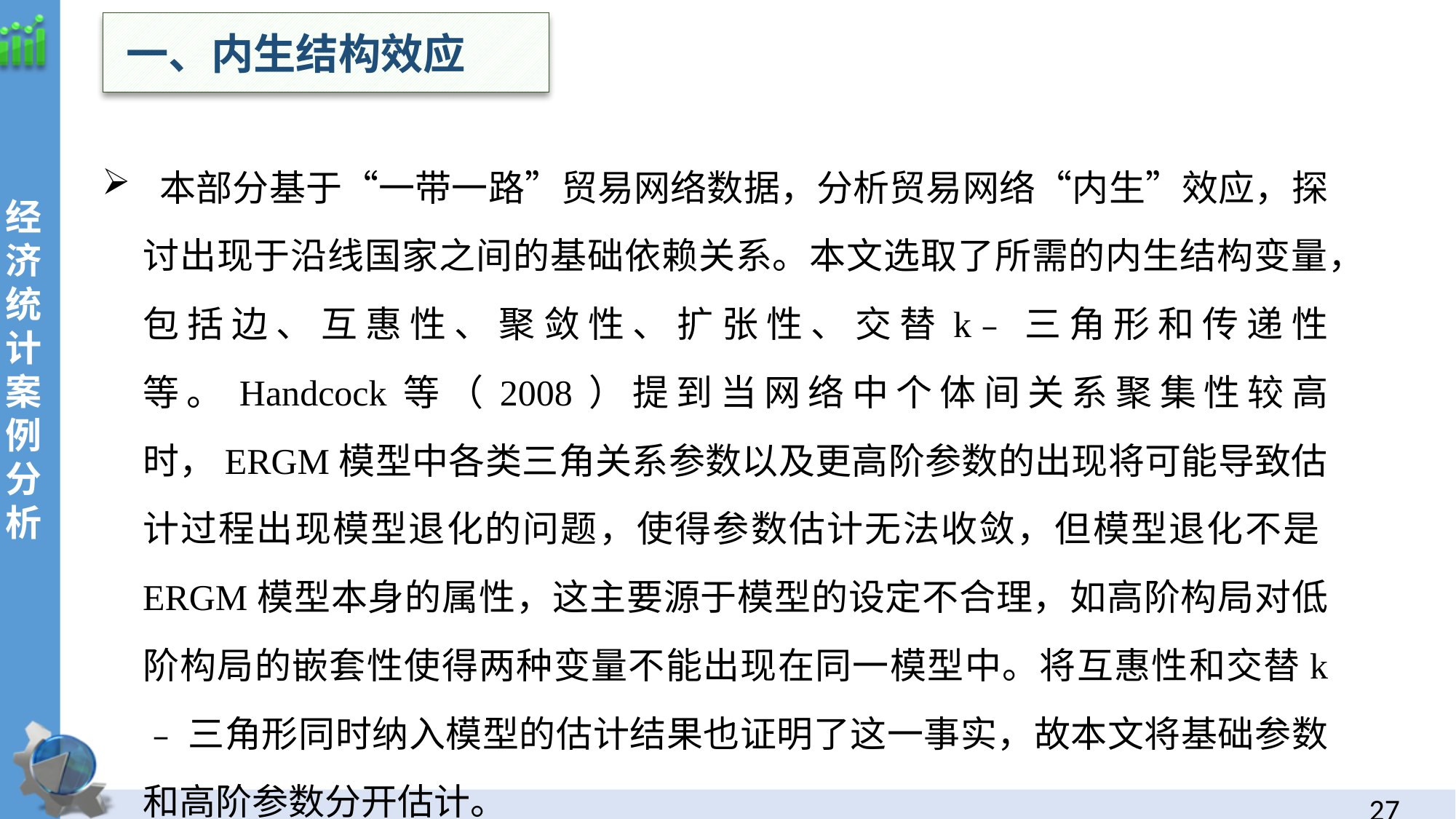

一、内生结构效应

 本部分基于“一带一路”贸易网络数据，分析贸易网络“内生”效应，探讨出现于沿线国家之间的基础依赖关系。本文选取了所需的内生结构变量，包括边、互惠性、聚敛性、扩张性、交替k﹣三角形和传递性等。Handcock等（2008）提到当网络中个体间关系聚集性较高时，ERGM模型中各类三角关系参数以及更高阶参数的出现将可能导致估计过程出现模型退化的问题，使得参数估计无法收敛，但模型退化不是ERGM模型本身的属性，这主要源于模型的设定不合理，如高阶构局对低阶构局的嵌套性使得两种变量不能出现在同一模型中。将互惠性和交替k﹣三角形同时纳入模型的估计结果也证明了这一事实，故本文将基础参数和高阶参数分开估计。
经
济统计案例分析
27